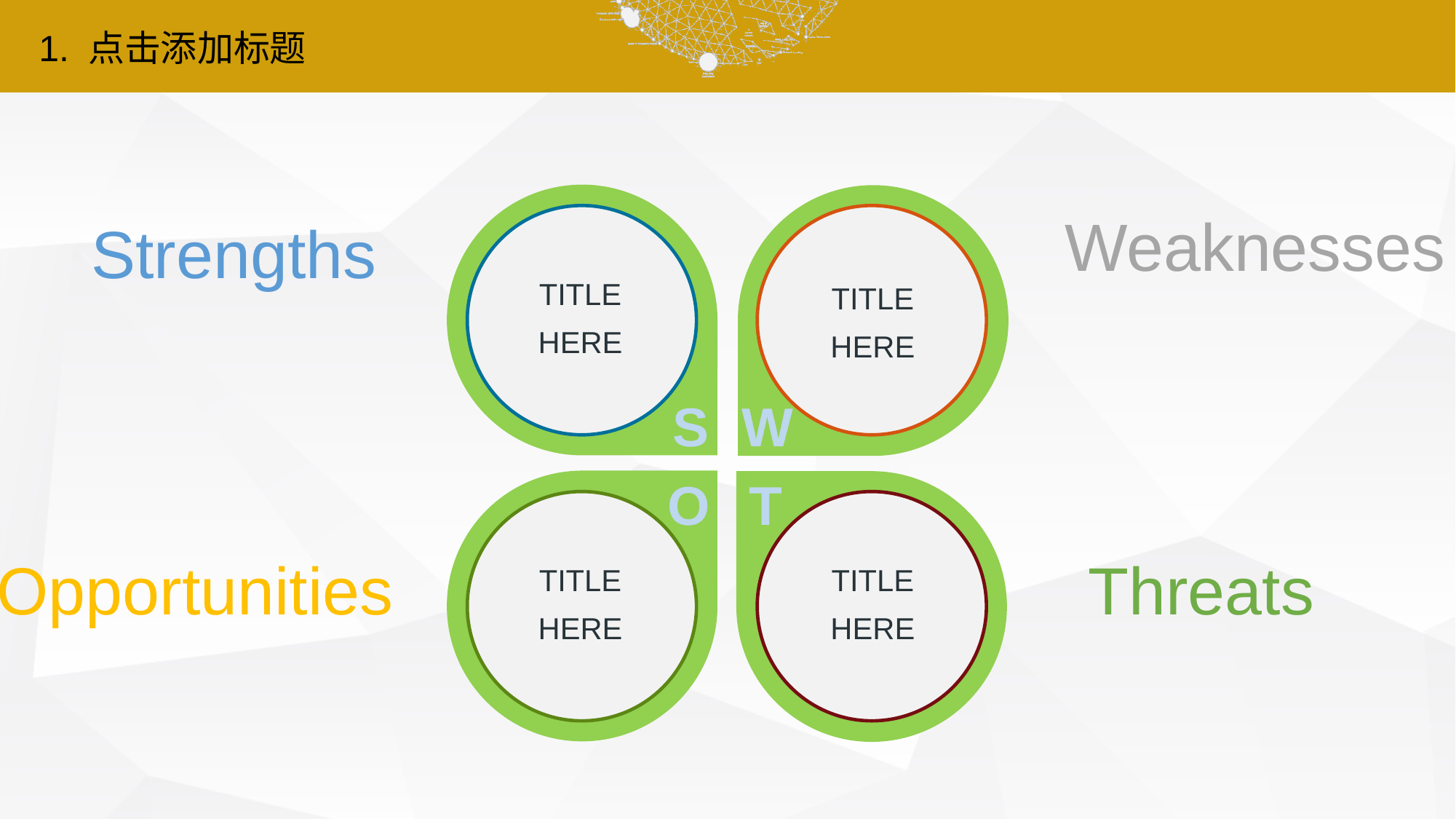

1. 点击添加标题

Weaknesses

Strengths
TITLE
HERE
TITLE
HERE
S
W
O
T

Opportunities
Threats
TITLE
HERE
TITLE
HERE